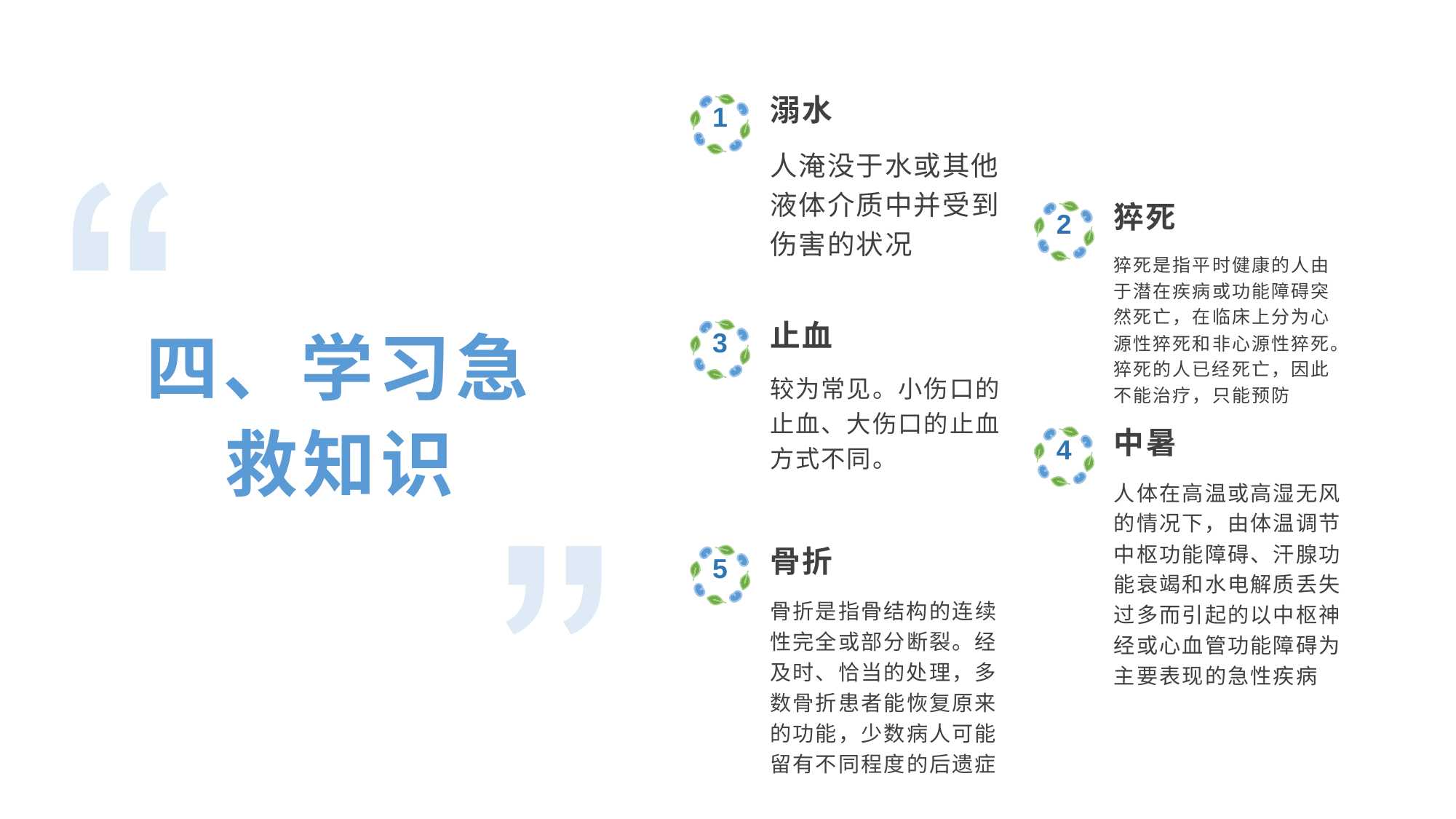

溺水

1

人淹没于水或其他液体介质中并受到伤害的状况

猝死

2

猝死是指平时健康的人由于潜在疾病或功能障碍突然死亡，在临床上分为心源性猝死和非心源性猝死。猝死的人已经死亡，因此不能治疗，只能预防

四、学习急救知识
止血

3

较为常见。小伤口的止血、大伤口的止血方式不同。

中暑

4

人体在高温或高湿无风的情况下，由体温调节中枢功能障碍、汗腺功能衰竭和水电解质丢失过多而引起的以中枢神经或心血管功能障碍为主要表现的急性疾病

骨折

5

骨折是指骨结构的连续性完全或部分断裂。经及时、恰当的处理，多数骨折患者能恢复原来的功能，少数病人可能留有不同程度的后遗症